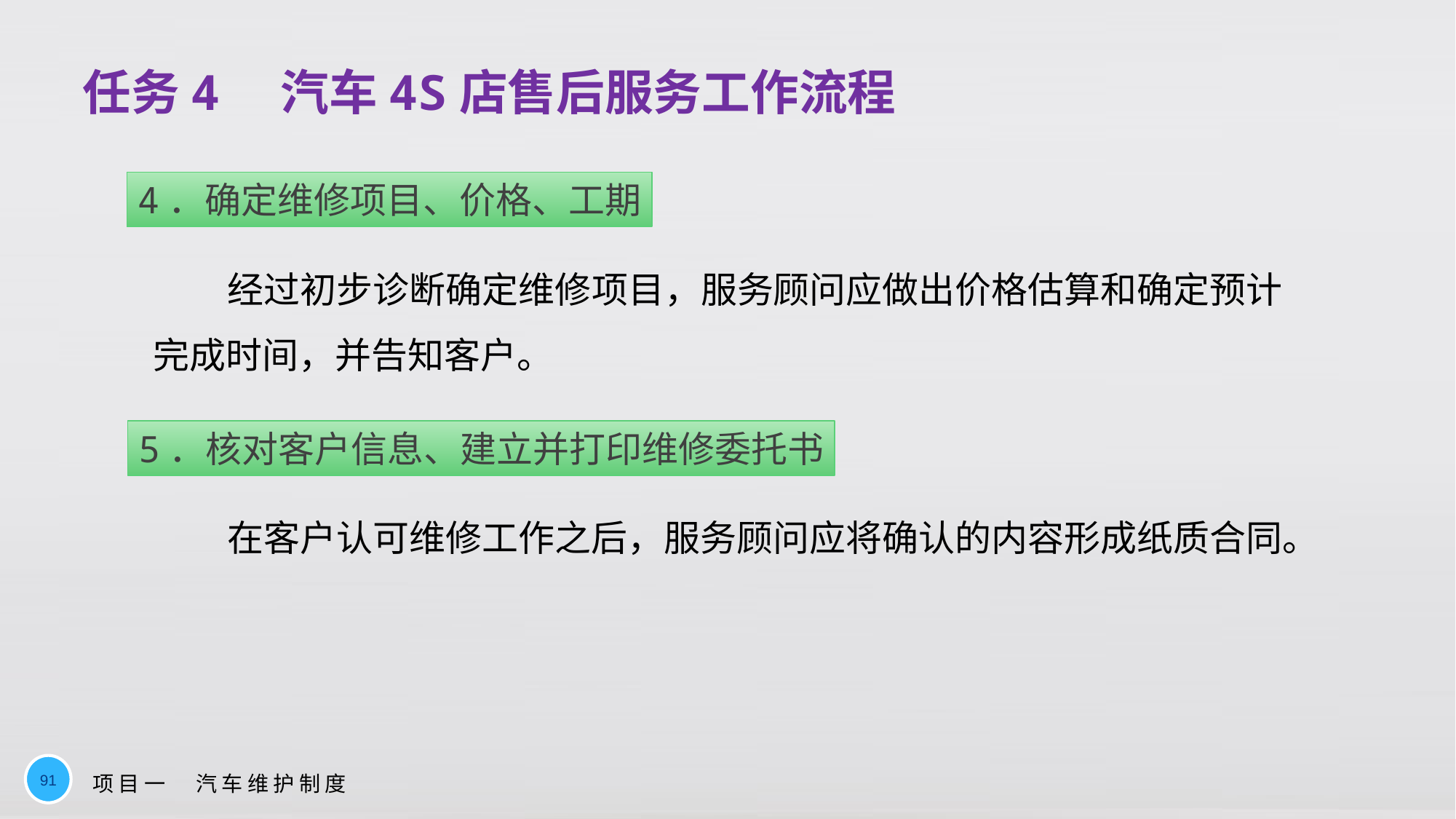

# 任务4　汽车4S店售后服务工作流程
4．确定维修项目、价格、工期
经过初步诊断确定维修项目，服务顾问应做出价格估算和确定预计完成时间，并告知客户。
5．核对客户信息、建立并打印维修委托书
在客户认可维修工作之后，服务顾问应将确认的内容形成纸质合同。
91